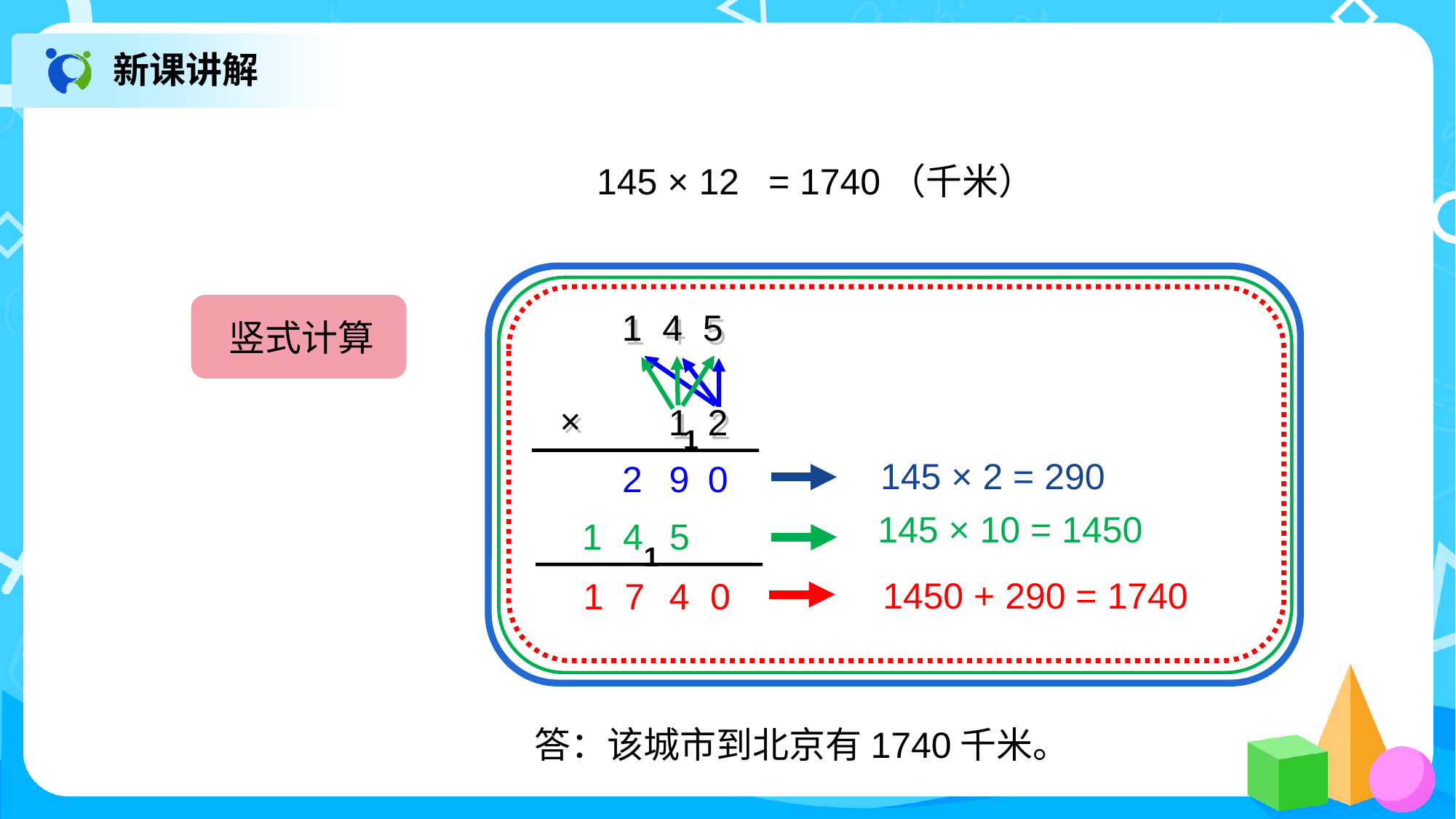

新课讲解
145 × 12
= 1740（千米）

竖式计算
1  4  5

×
1
2
1
145 × 2 = 290

2
9
0
145 × 10 = 1450
1
4
5
1

1450 + 290 = 1740
1
7
4
0
答：该城市到北京有1740千米。